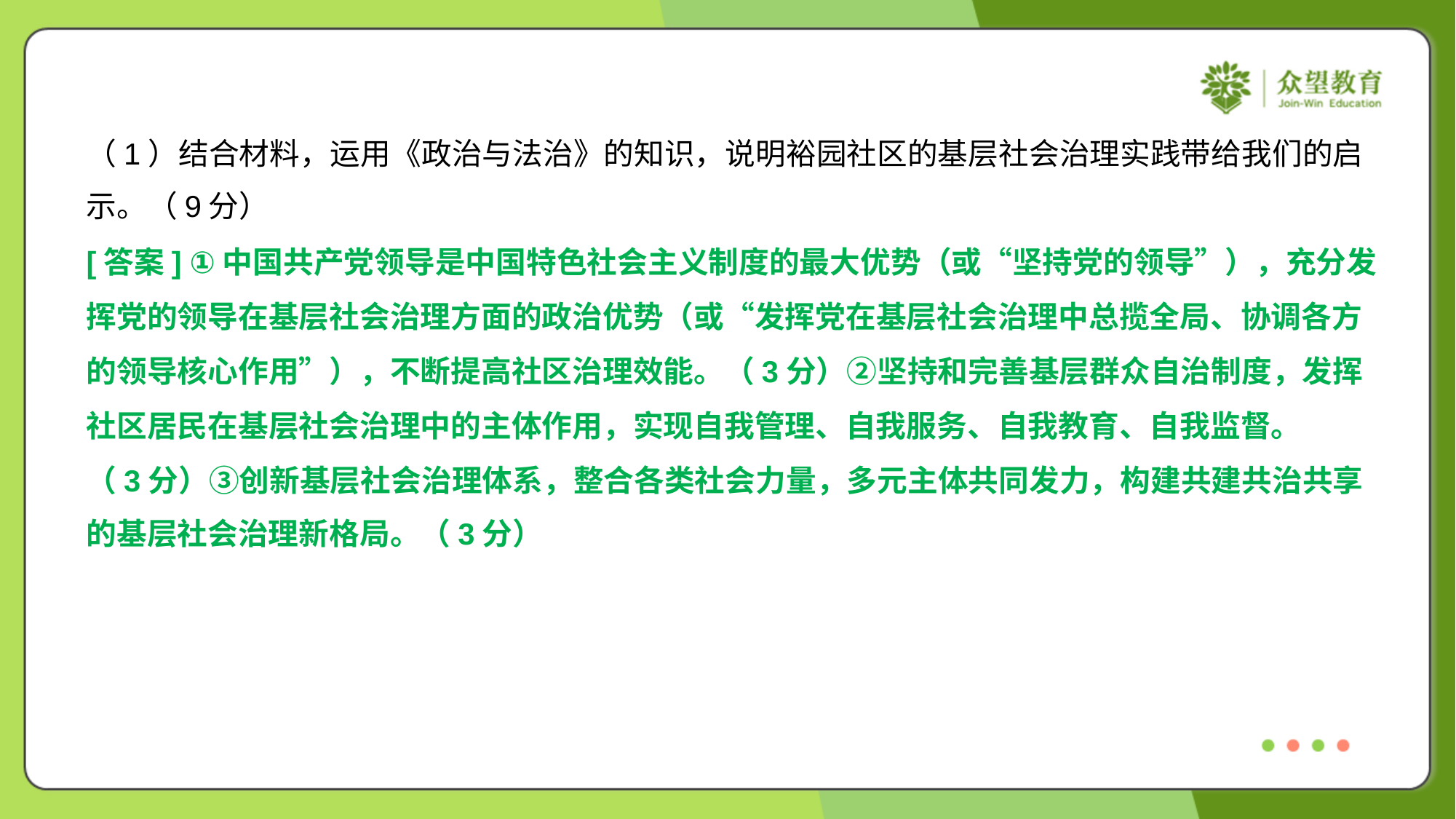

（1）结合材料，运用《政治与法治》的知识，说明裕园社区的基层社会治理实践带给我们的启
示。（9分）
[答案] ①中国共产党领导是中国特色社会主义制度的最大优势（或“坚持党的领导”），充分发
挥党的领导在基层社会治理方面的政治优势（或“发挥党在基层社会治理中总揽全局、协调各方
的领导核心作用”），不断提高社区治理效能。（3分）②坚持和完善基层群众自治制度，发挥
社区居民在基层社会治理中的主体作用，实现自我管理、自我服务、自我教育、自我监督。
（3分）③创新基层社会治理体系，整合各类社会力量，多元主体共同发力，构建共建共治共享
的基层社会治理新格局。（3分）